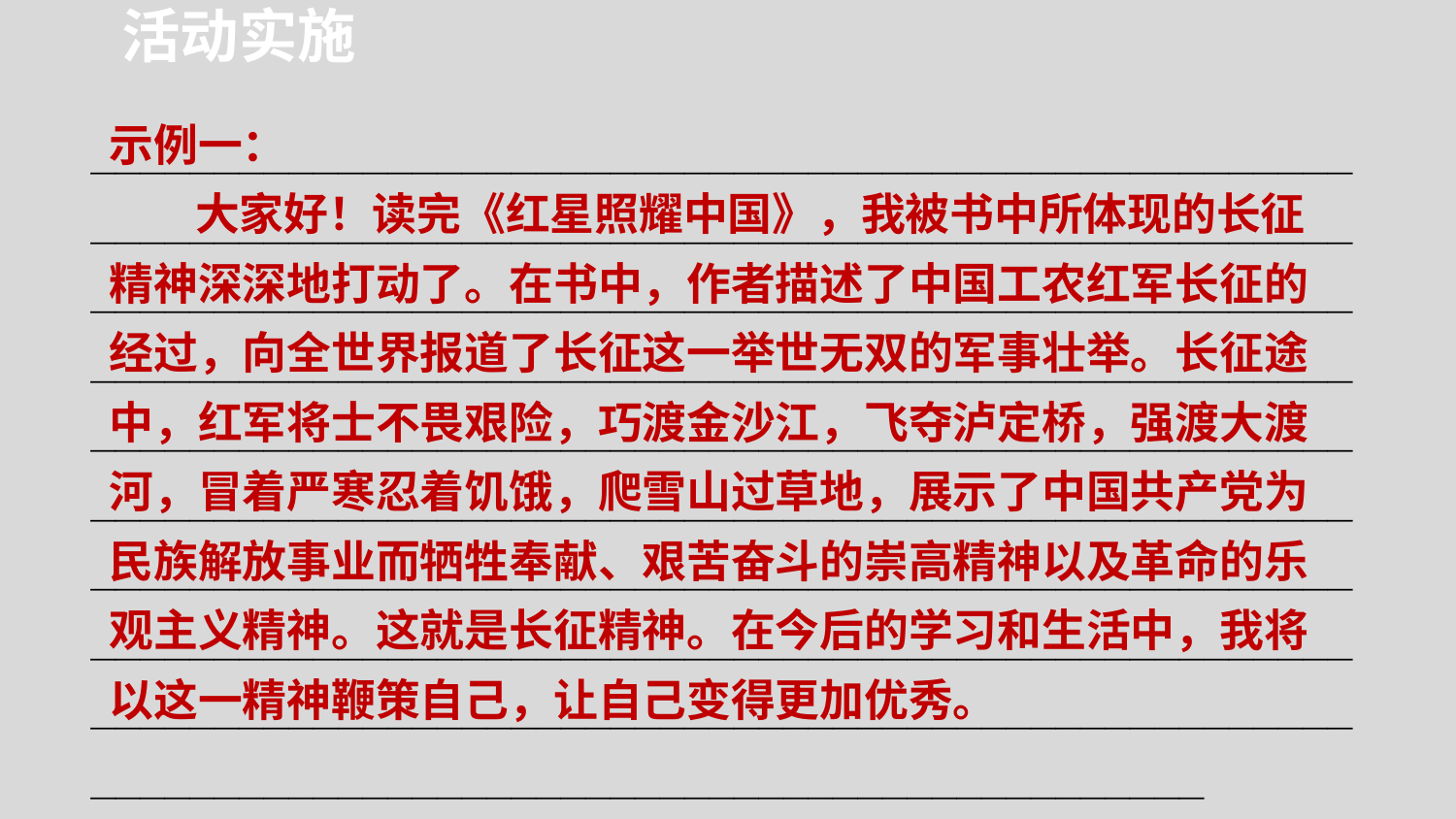

活动实施
示例一：
大家好！读完《红星照耀中国》，我被书中所体现的长征精神深深地打动了。在书中，作者描述了中国工农红军长征的经过，向全世界报道了长征这一举世无双的军事壮举。长征途中，红军将士不畏艰险，巧渡金沙江，飞夺泸定桥，强渡大渡河，冒着严寒忍着饥饿，爬雪山过草地，展示了中国共产党为民族解放事业而牺牲奉献、艰苦奋斗的崇高精神以及革命的乐观主义精神。这就是长征精神。在今后的学习和生活中，我将以这一精神鞭策自己，让自己变得更加优秀。
________________________________________________________________________________________________________________________________________________________________________________________________________________________________________________________________________________________________________________________________________________________________________________________________________________________________________________________________________________________________________________________